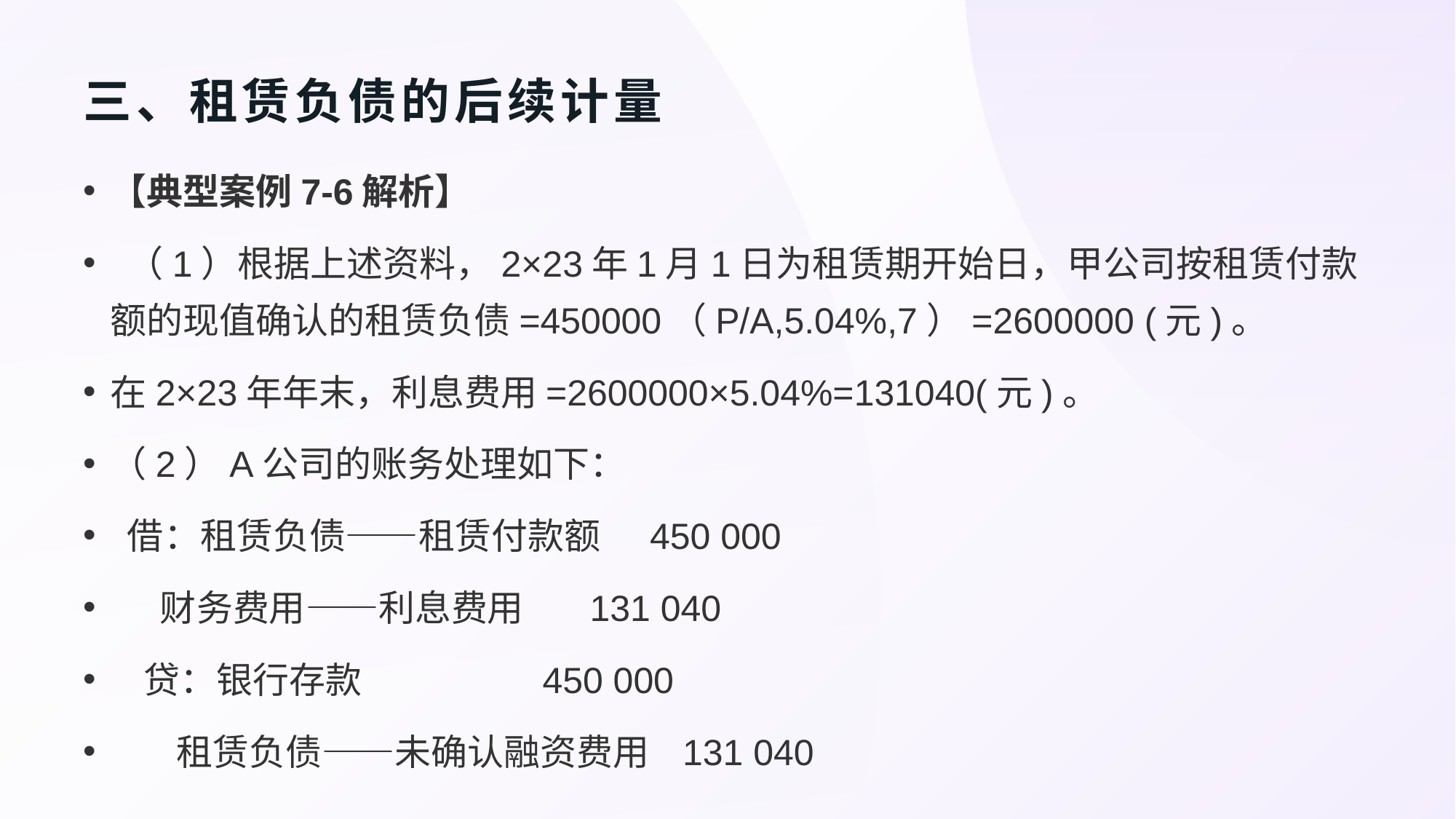

# 三、租赁负债的后续计量
【典型案例7-6解析】
 （1）根据上述资料，2×23年1月1日为租赁期开始日，甲公司按租赁付款额的现值确认的租赁负债=450000（P/A,5.04%,7）=2600000 (元)。
在2×23年年末，利息费用=2600000×5.04%=131040(元)。
（2）A公司的账务处理如下：
 借：租赁负债——租赁付款额     450 000
     财务费用——利息费用       131 040
   贷：银行存款                     450 000
       租赁负债——未确认融资费用   131 040